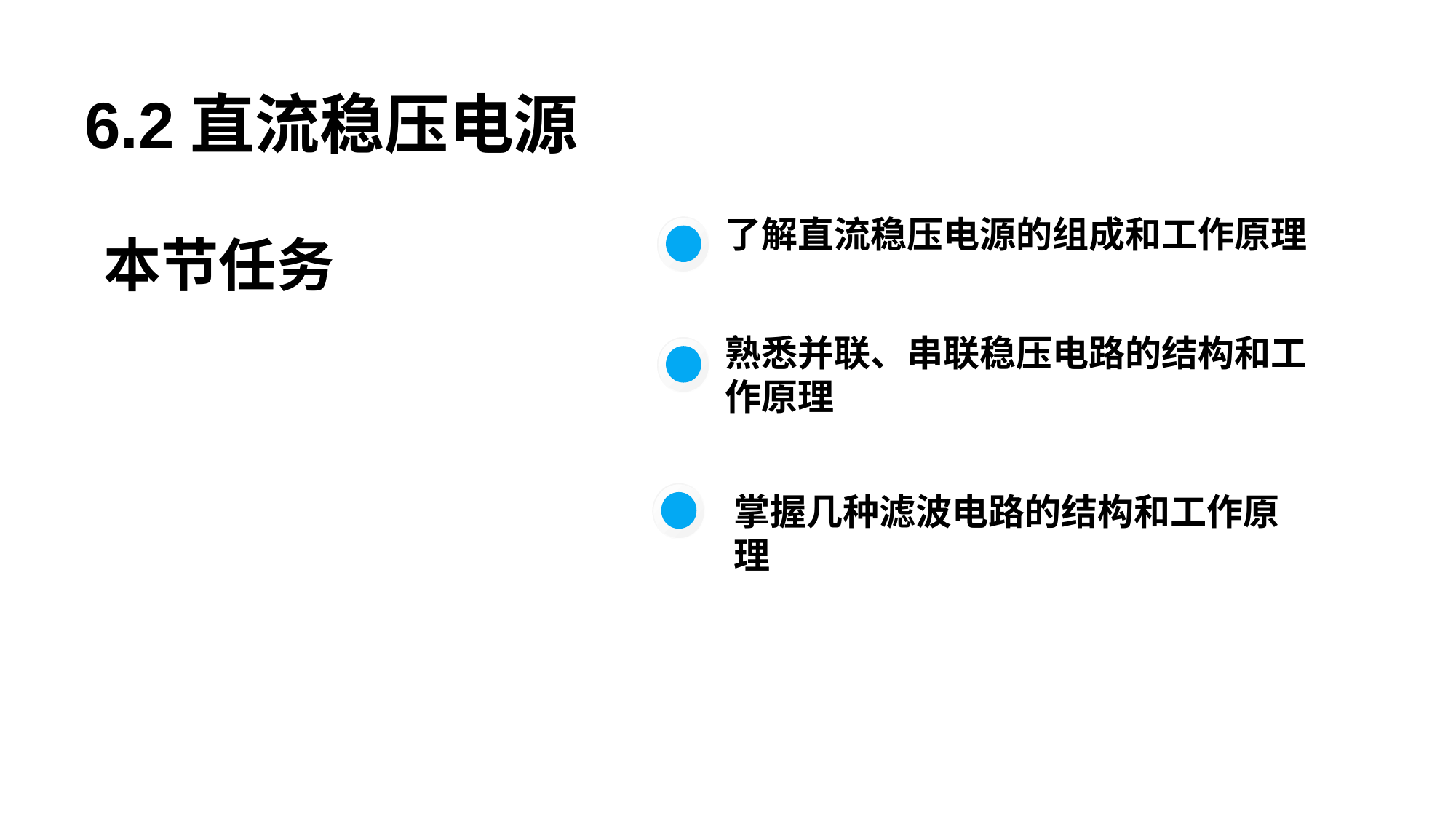

6.2直流稳压电源

了解直流稳压电源的组成和工作原理

本节任务
熟悉并联、串联稳压电路的结构和工作原理

掌握几种滤波电路的结构和工作原理